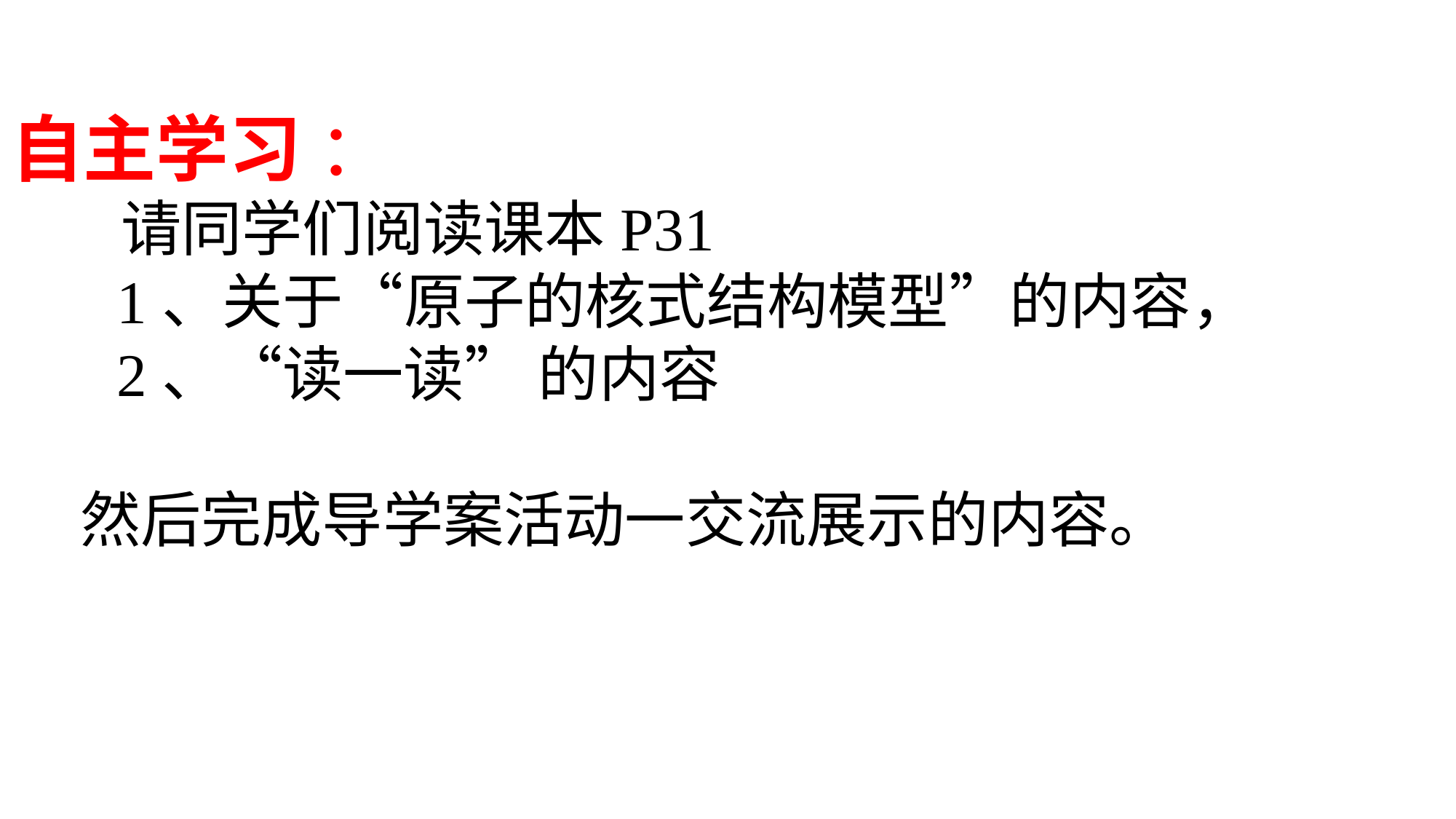

自主学习 ：
       请同学们阅读课本P31
       1、关于“原子的核式结构模型”的内容，
       2、“读一读” 的内容

    然后完成导学案活动一交流展示的内容。